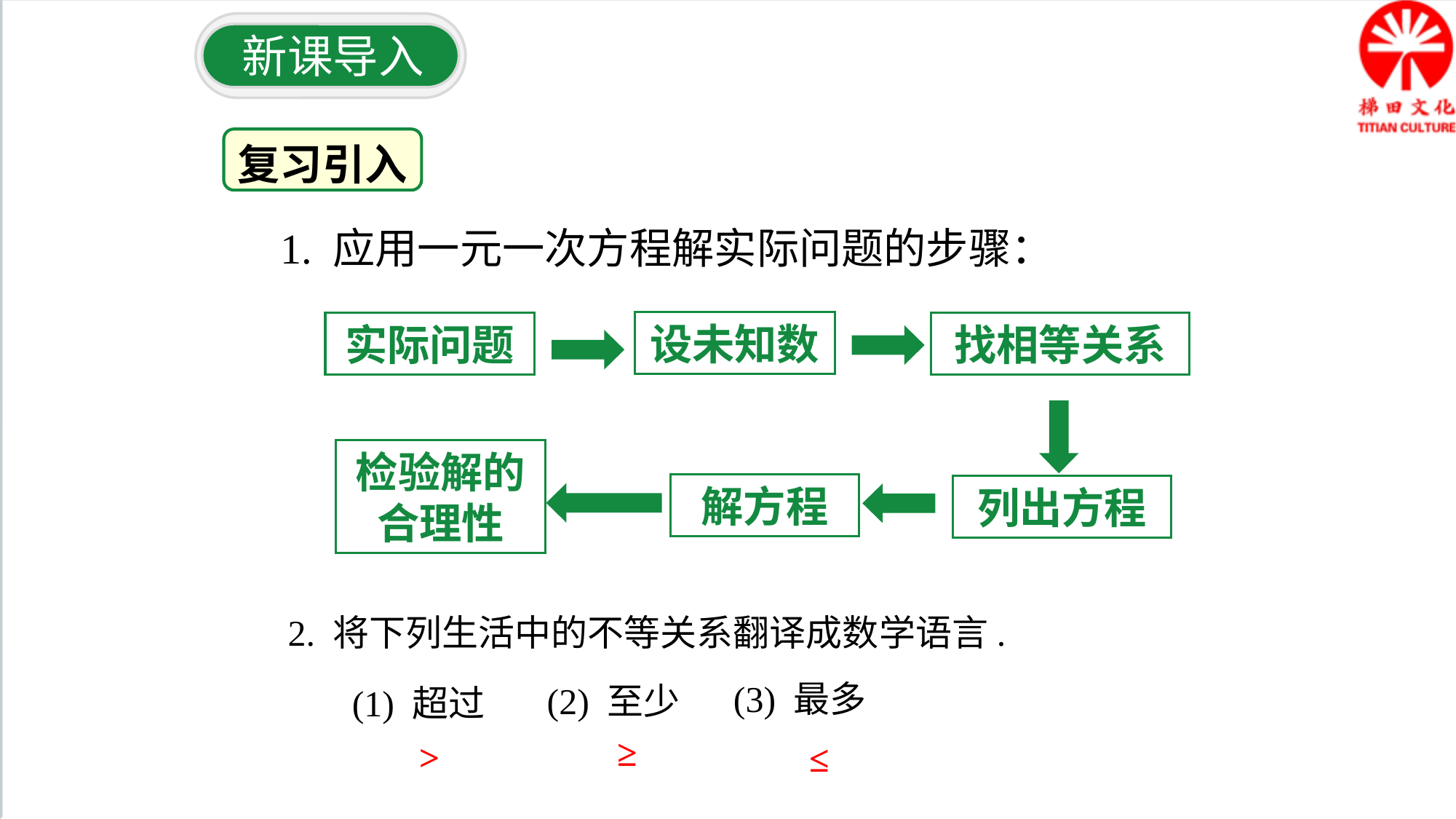

新课导入
复习引入
1. 应用一元一次方程解实际问题的步骤：
设未知数

实际问题
找相等关系

列出方程
检验解的合理性

解方程

2. 将下列生活中的不等关系翻译成数学语言.
(3) 最多
(2) 至少
(1) 超过
≥
>
≤